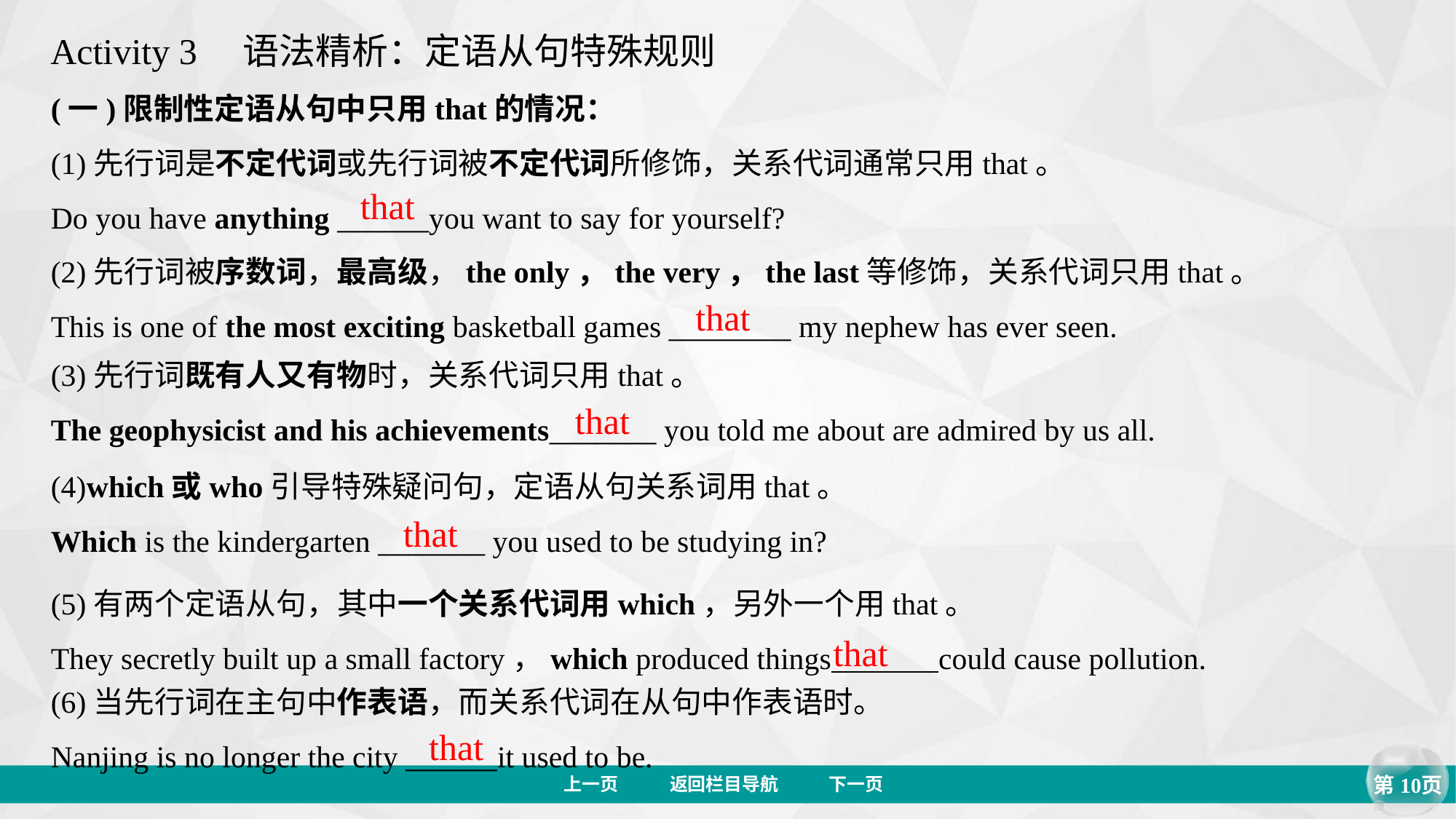

Activity 3　语法精析：定语从句特殊规则
(一)限制性定语从句中只用that的情况：
(1)先行词是不定代词或先行词被不定代词所修饰，关系代词通常只用that。
Do you have anything ______you want to say for yourself?
that
(2)先行词被序数词，最高级，the only，the very，the last等修饰，关系代词只用that。
This is one of the most exciting basketball games ________ my nephew has ever seen.
that
(3)先行词既有人又有物时，关系代词只用that。
The geophysicist and his achievements_______ you told me about are admired by us all.
that
(4)which或who引导特殊疑问句，定语从句关系词用that。
Which is the kindergarten _______ you used to be studying in?
that
(5)有两个定语从句，其中一个关系代词用which，另外一个用that。
They secretly built up a small factory，which produced things              could cause pollution.
that
(6)当先行词在主句中作表语，而关系代词在从句中作表语时。
Nanjing is no longer the city ______it used to be.
that